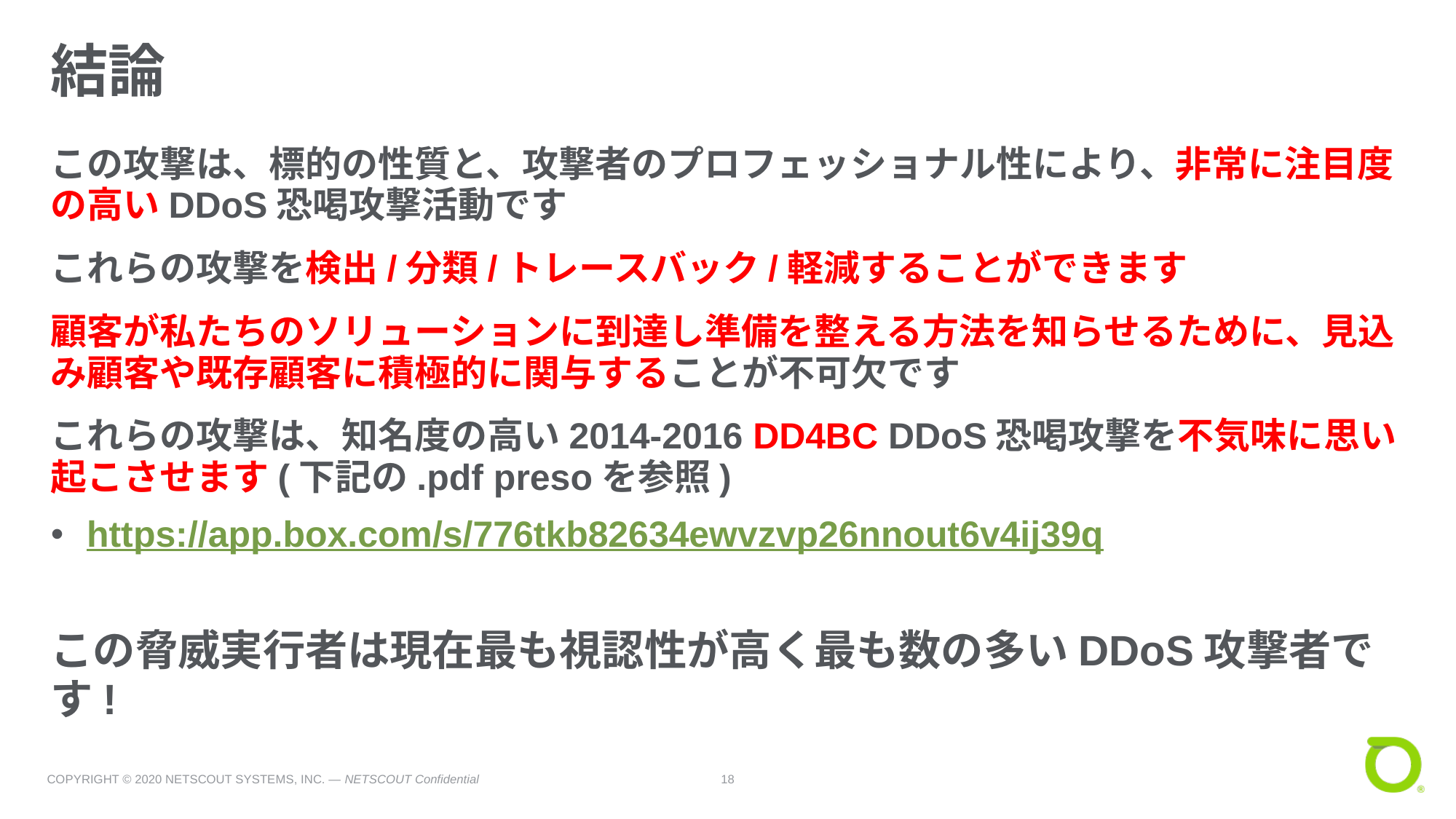

# 結論

この攻撃は、標的の性質と、攻撃者のプロフェッショナル性により、非常に注目度の高いDDoS恐喝攻撃活動です
これらの攻撃を検出/分類/トレースバック/軽減することができます
顧客が私たちのソリューションに到達し準備を整える方法を知らせるために、見込み顧客や既存顧客に積極的に関与することが不可欠です
これらの攻撃は、知名度の高い2014-2016 DD4BC DDoS恐喝攻撃を不気味に思い起こさせます(下記の.pdf presoを参照)
https://app.box.com/s/776tkb82634ewvzvp26nnout6v4ij39q

この脅威実行者は現在最も視認性が高く最も数の多いDDoS攻撃者です!